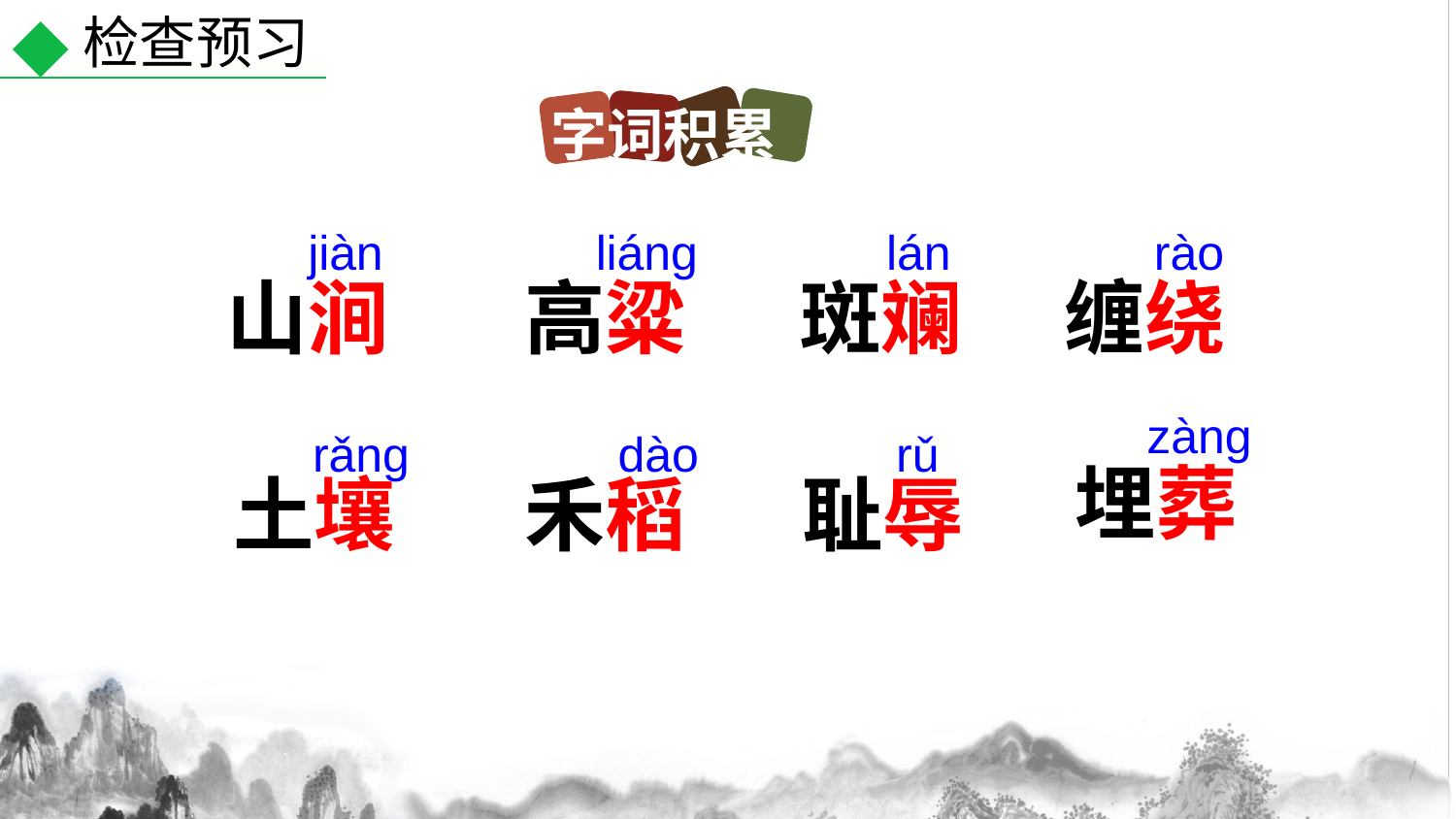

检查预习

字词积累

jiàn
liáng
lán
rào
山涧
高粱
斑斓
缠绕
zàng
rǎng
dào
rǔ
埋葬
耻辱
土壤
禾稻